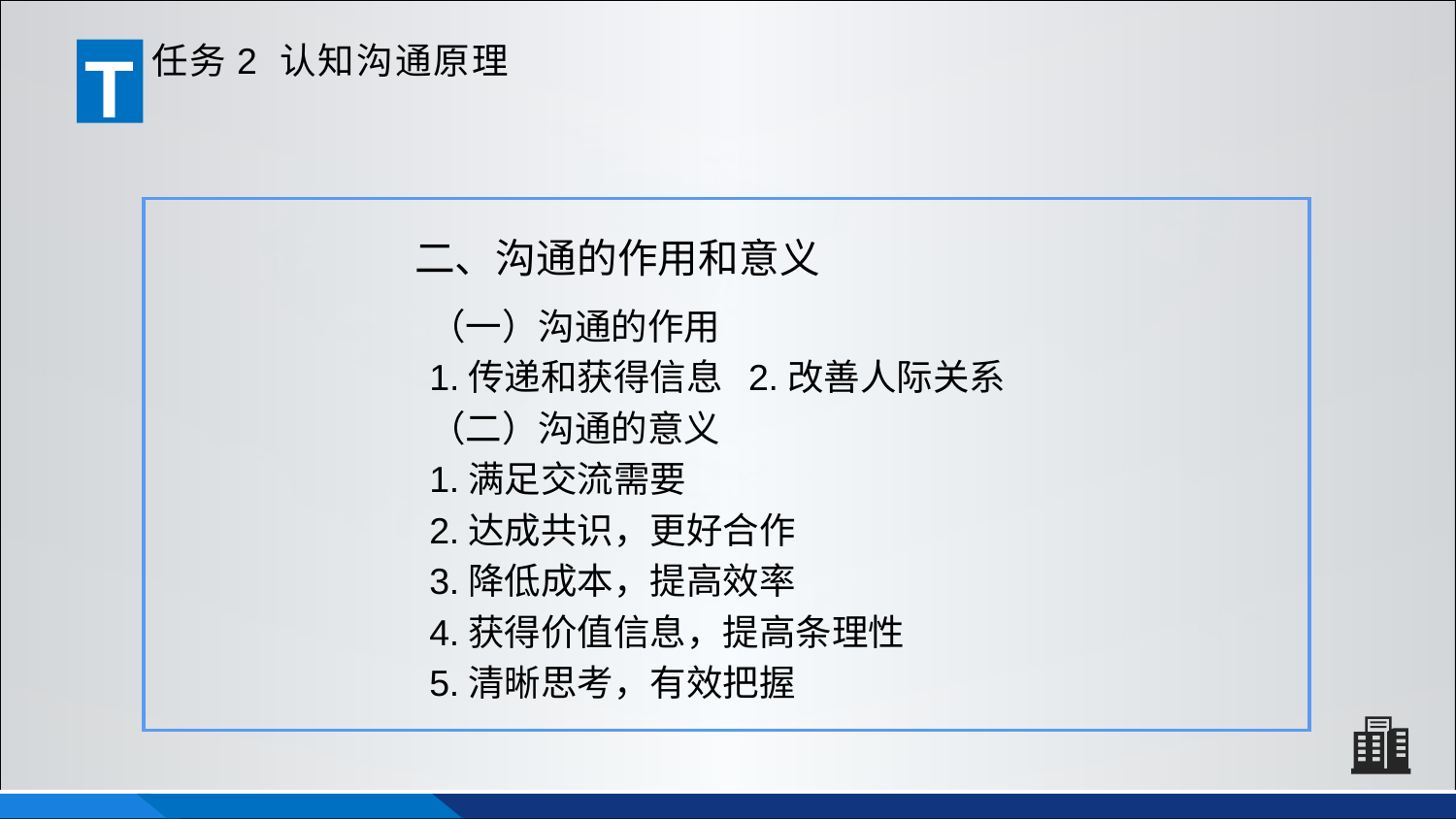

T
任务2 认知沟通原理

二、沟通的作用和意义
（一）沟通的作用
1.传递和获得信息  2.改善人际关系
（二）沟通的意义
1.满足交流需要
2.达成共识，更好合作
3.降低成本，提高效率
4.获得价值信息，提高条理性
5.清晰思考，有效把握